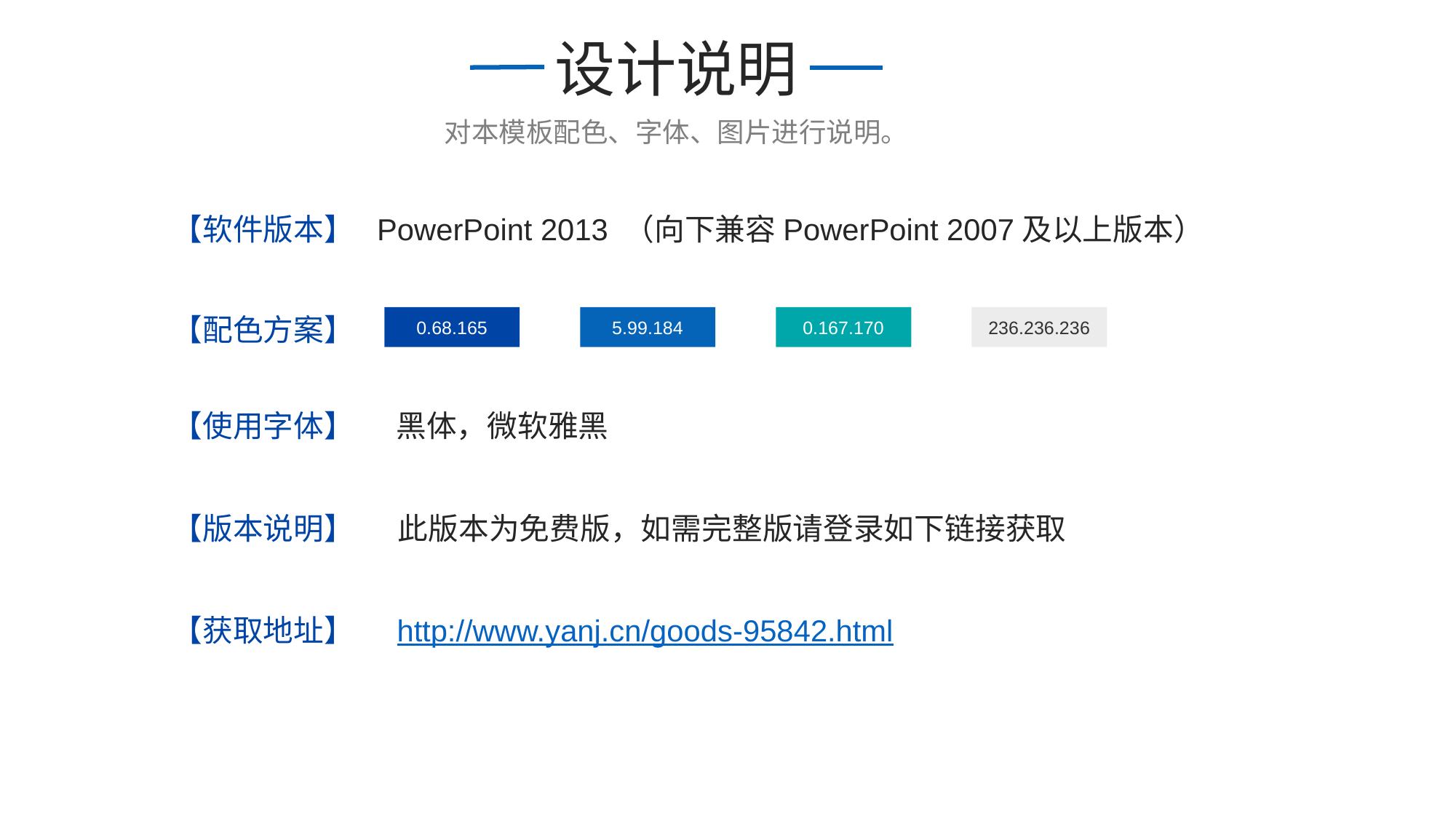

设计说明
对本模板配色、字体、图片进行说明。
【软件版本】
PowerPoint 2013 （向下兼容PowerPoint 2007及以上版本）
【配色方案】
0.68.165
5.99.184
0.167.170
236.236.236
【使用字体】
黑体，微软雅黑
【版本说明】
此版本为免费版，如需完整版请登录如下链接获取
【获取地址】
http://www.yanj.cn/goods-95842.html